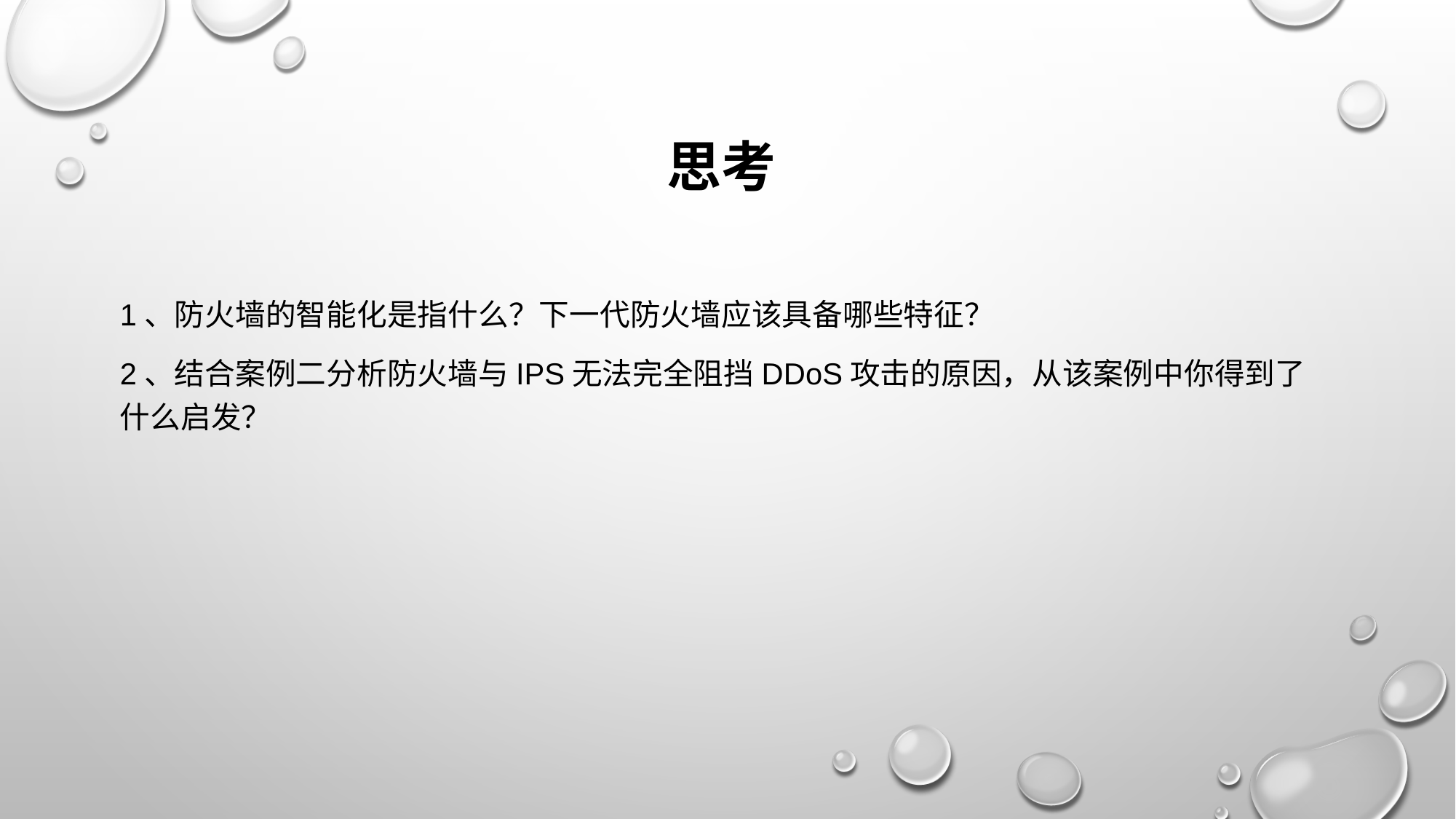

# 思考
1、防火墙的智能化是指什么？下一代防火墙应该具备哪些特征？
2、结合案例二分析防火墙与IPS无法完全阻挡DDoS攻击的原因，从该案例中你得到了什么启发？